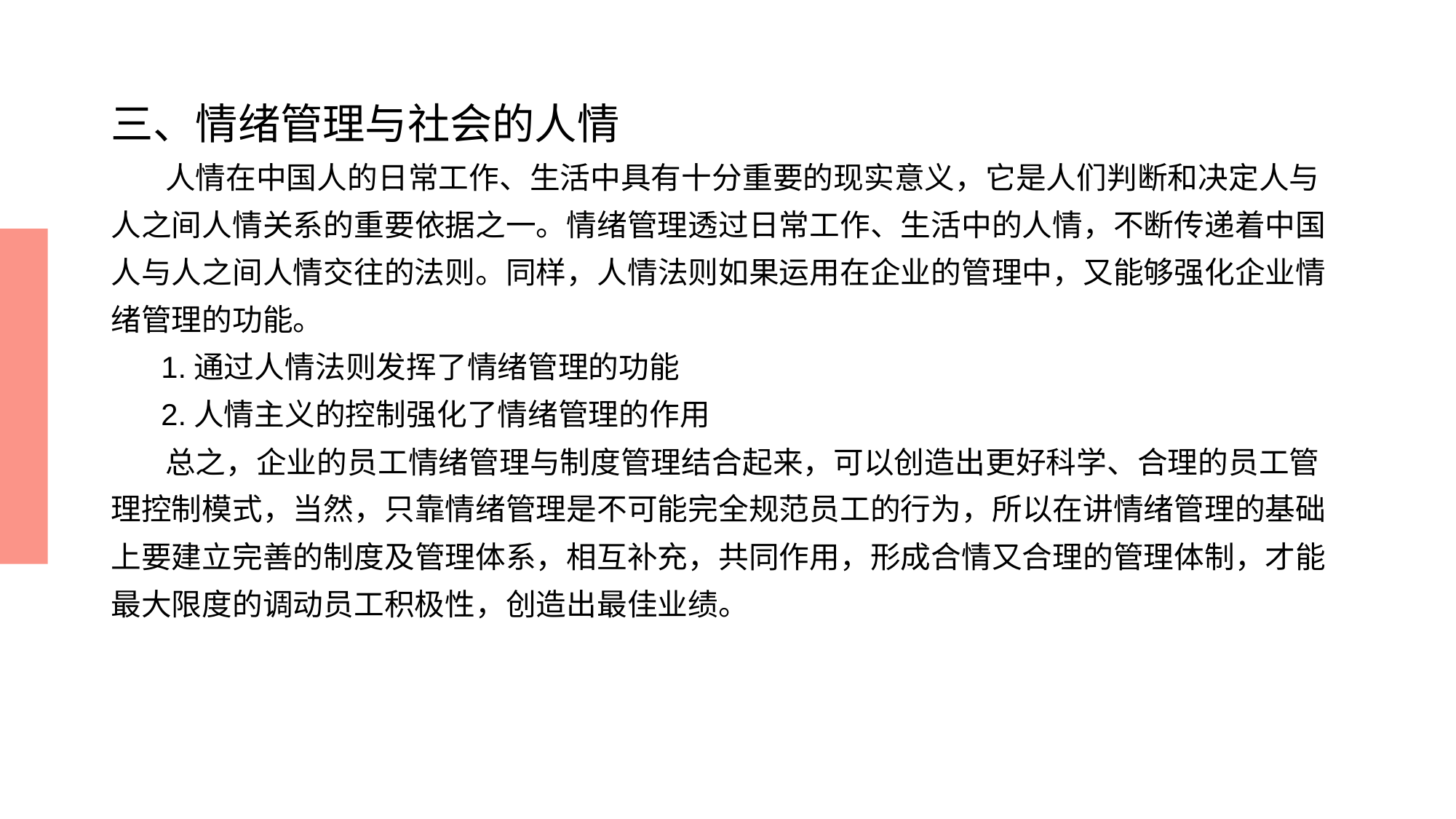

# 三、情绪管理与社会的人情
       人情在中国人的日常工作、生活中具有十分重要的现实意义，它是人们判断和决定人与人之间人情关系的重要依据之一。情绪管理透过日常工作、生活中的人情，不断传递着中国人与人之间人情交往的法则。同样，人情法则如果运用在企业的管理中，又能够强化企业情绪管理的功能。
      1.通过人情法则发挥了情绪管理的功能
      2.人情主义的控制强化了情绪管理的作用
       总之，企业的员工情绪管理与制度管理结合起来，可以创造出更好科学、合理的员工管理控制模式，当然，只靠情绪管理是不可能完全规范员工的行为，所以在讲情绪管理的基础上要建立完善的制度及管理体系，相互补充，共同作用，形成合情又合理的管理体制，才能最大限度的调动员工积极性，创造出最佳业绩。